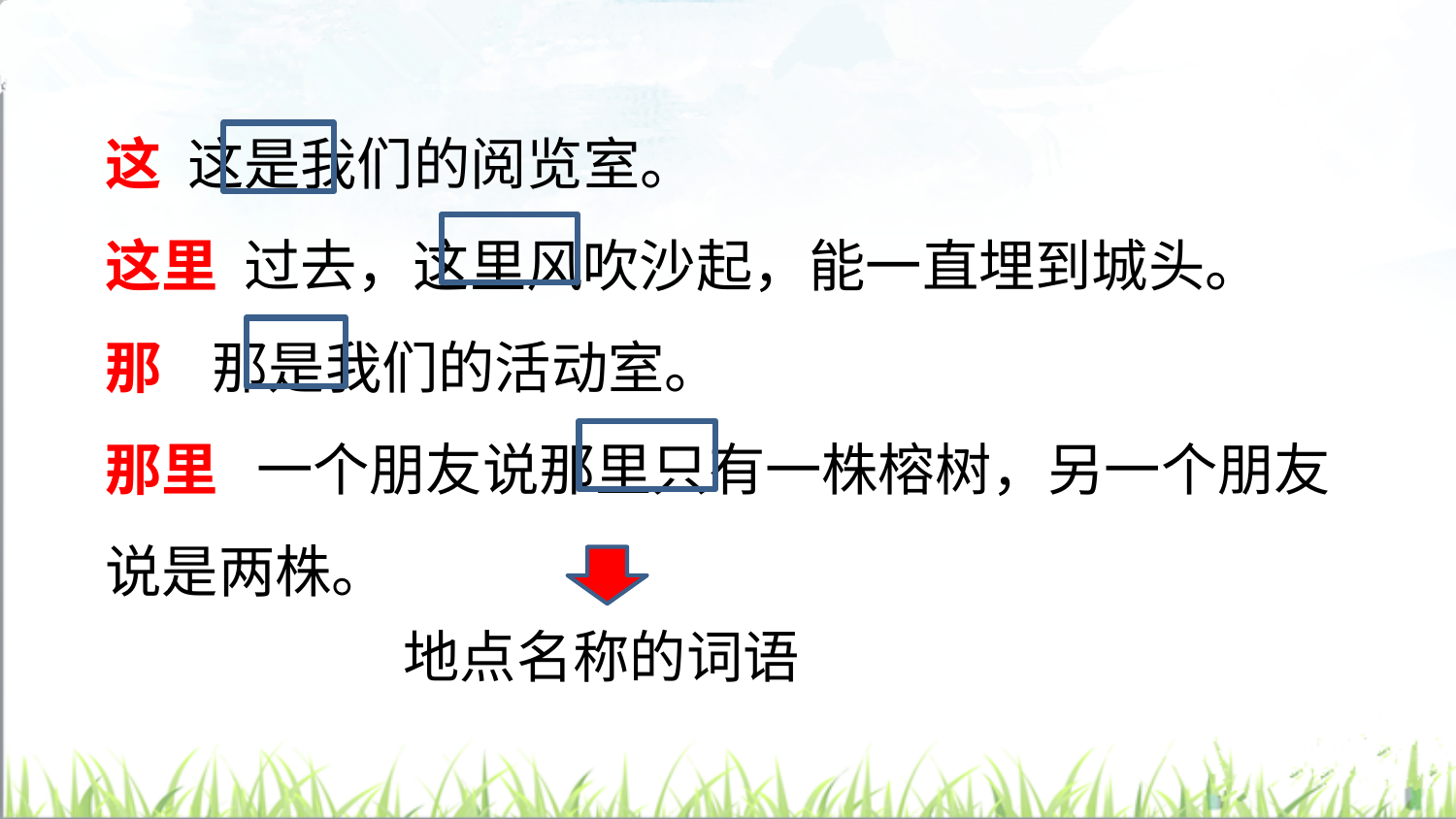

这  这是我们的阅览室。
这里  过去，这里风吹沙起，能一直埋到城头。
那    那是我们的活动室。
那里   一个朋友说那里只有一株榕树，另一个朋友说是两株。

地点名称的词语